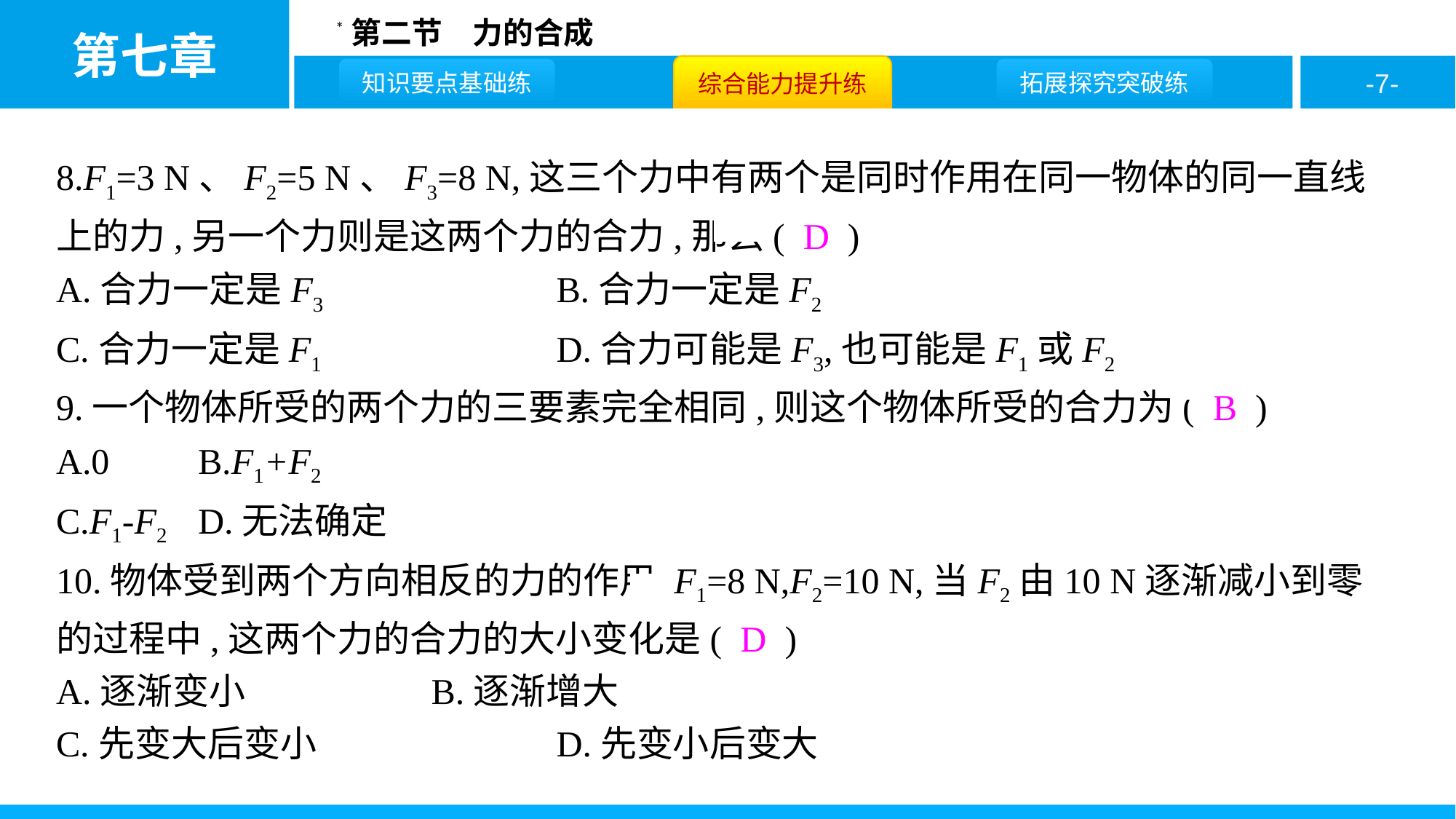

8.F1=3 N、F2=5 N、F3=8 N,这三个力中有两个是同时作用在同一物体的同一直线上的力,另一个力则是这两个力的合力,那么(  D  )
A.合力一定是F3		B.合力一定是F2
C.合力一定是F1		D.合力可能是F3,也可能是F1或F2
9.一个物体所受的两个力的三要素完全相同,则这个物体所受的合力为(  B  )
A.0	B.F1+F2
C.F1-F2	D.无法确定
10.物体受到两个方向相反的力的作用,F1=8 N,F2=10 N,当F2由10 N逐渐减小到零的过程中,这两个力的合力的大小变化是(  D  )
A.逐渐变小		B.逐渐增大
C.先变大后变小		D.先变小后变大